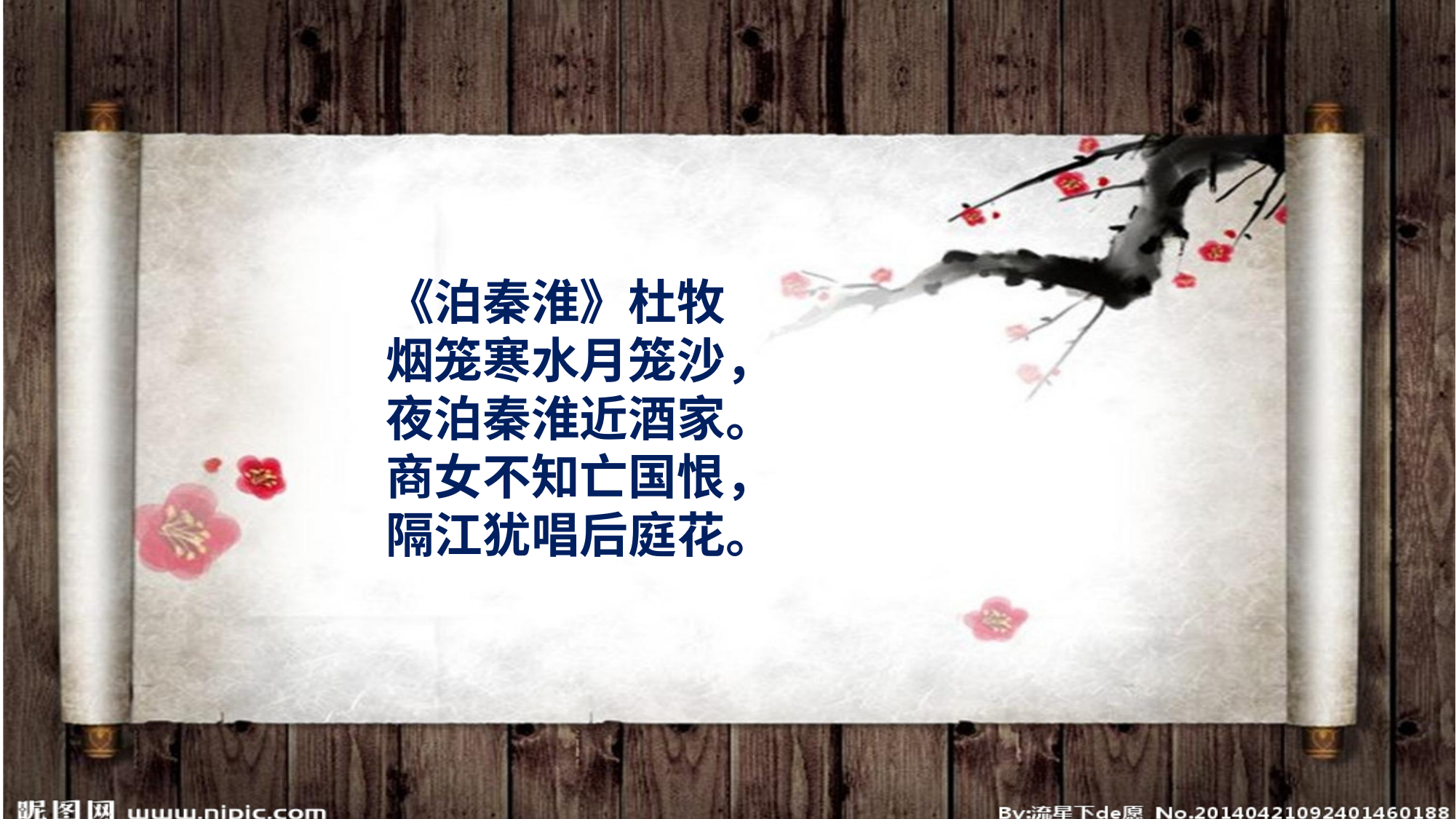

《泊秦淮》杜牧
烟笼寒水月笼沙，
夜泊秦淮近酒家。
商女不知亡国恨，
隔江犹唱后庭花。